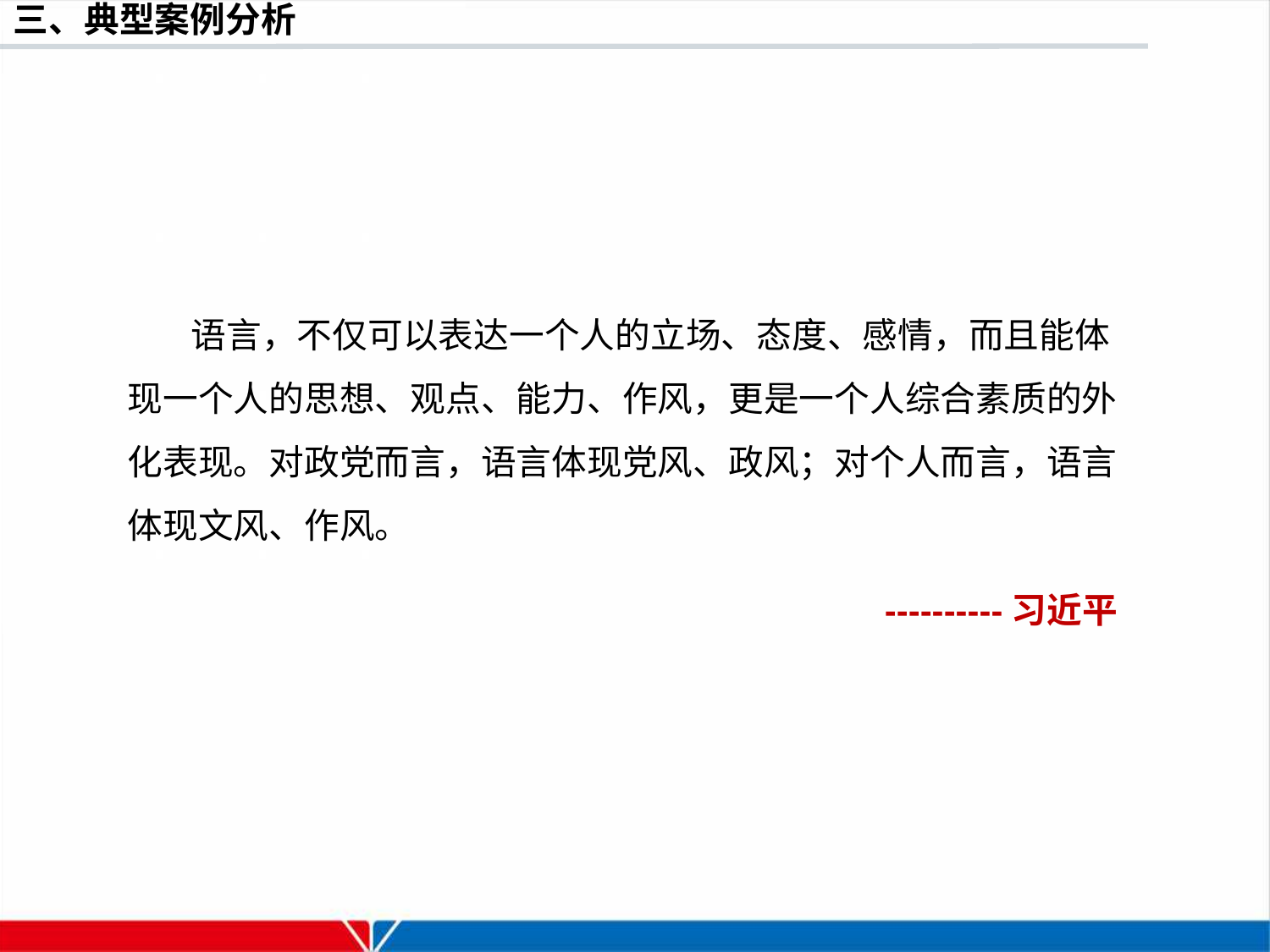

语言，不仅可以表达一个人的立场、态度、感情，而且能体现一个人的思想、观点、能力、作风，更是一个人综合素质的外化表现。对政党而言，语言体现党风、政风；对个人而言，语言体现文风、作风。

----------习近平